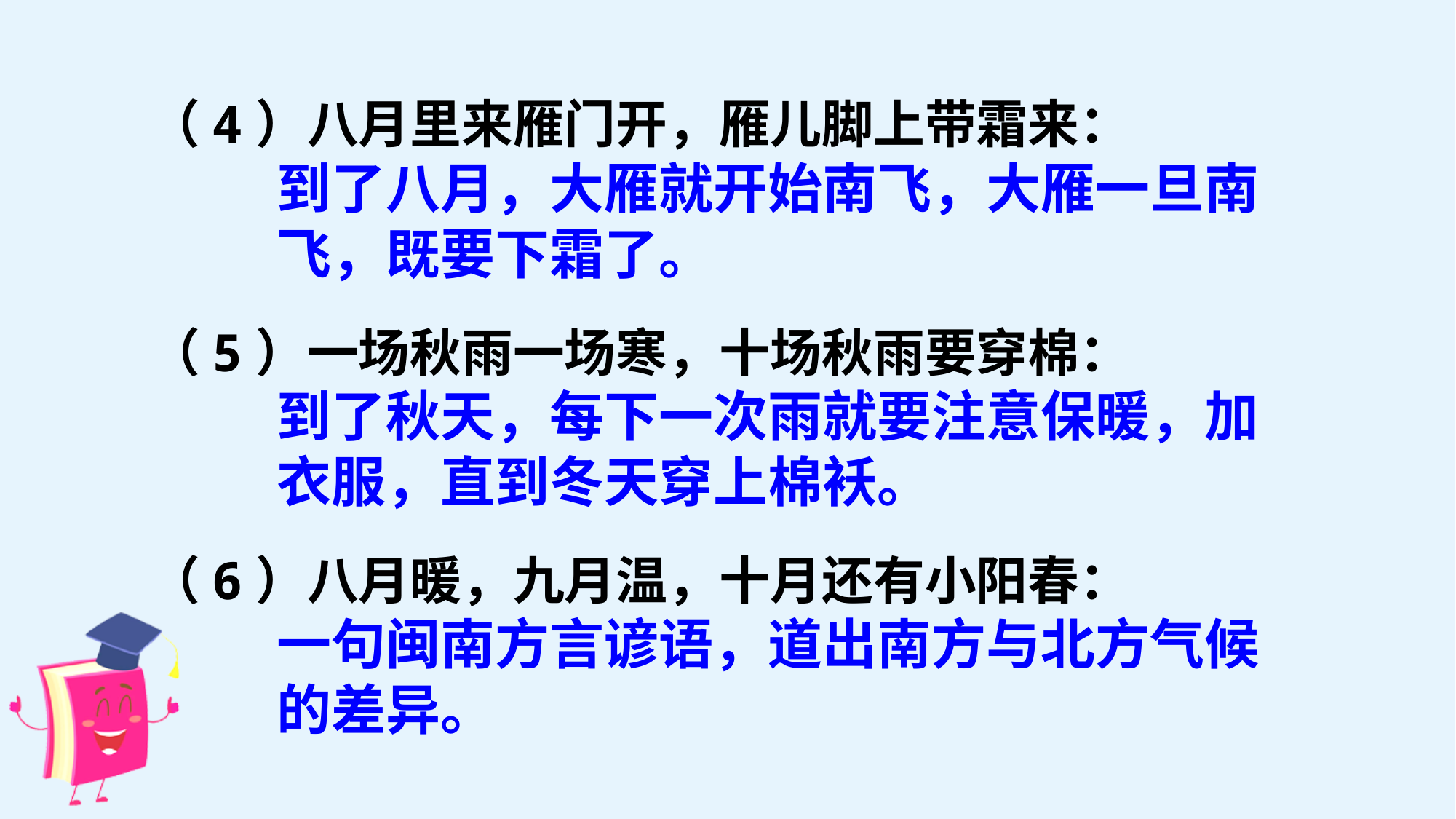

（4）八月里来雁门开，雁儿脚上带霜来：
到了八月，大雁就开始南飞，大雁一旦南飞，既要下霜了。
（5）一场秋雨一场寒，十场秋雨要穿棉：
到了秋天，每下一次雨就要注意保暖，加衣服，直到冬天穿上棉袄。
（6）八月暖，九月温，十月还有小阳春：
一句闽南方言谚语，道出南方与北方气候的差异。